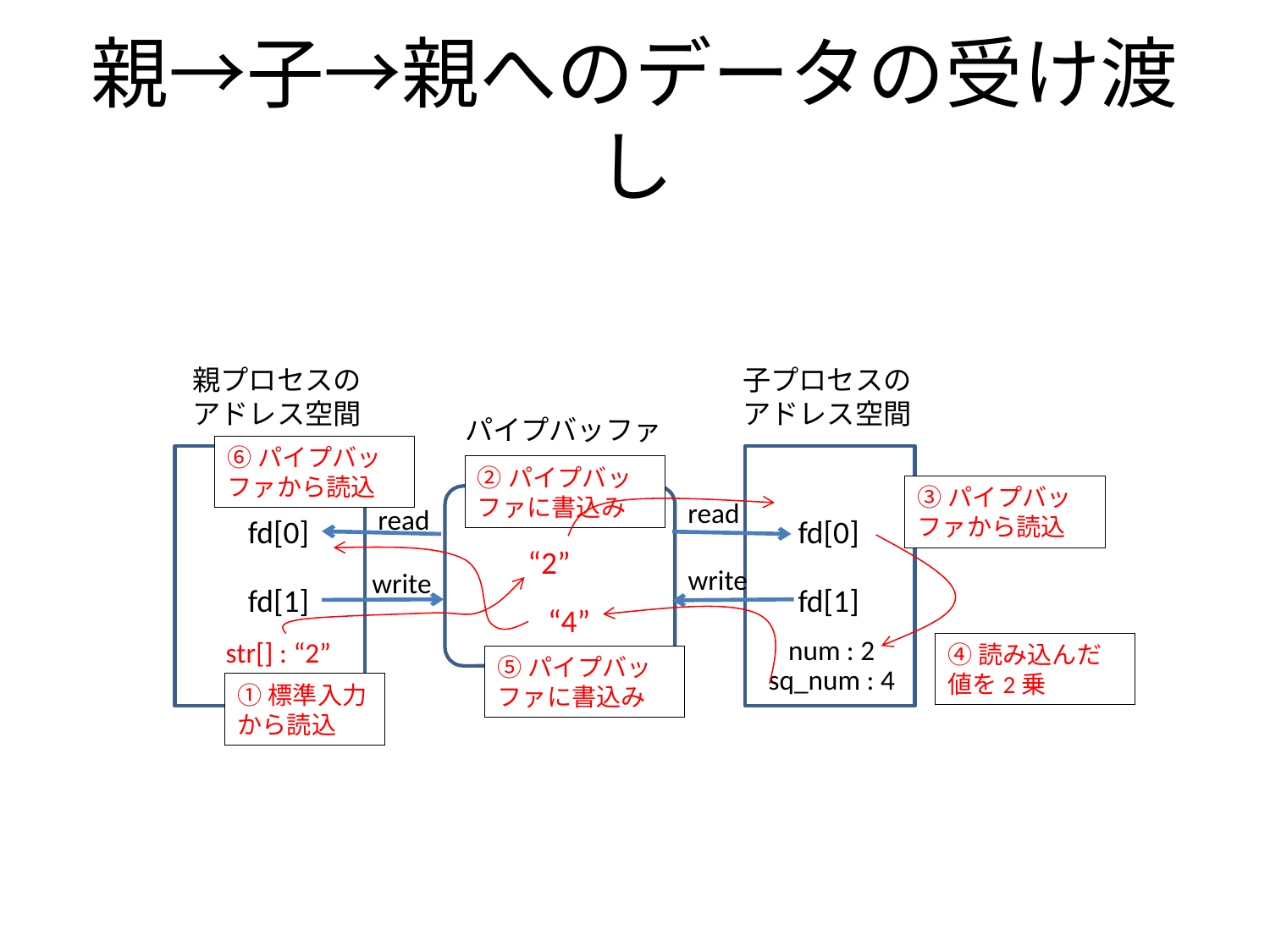

# 親→子→親へのデータの受け渡し

親プロセスの
アドレス空間
子プロセスの
アドレス空間
パイプバッファ
⑥パイプバッファから読込

②パイプバッファに書込み
③パイプバッファから読込

read

read
fd[0]
fd[0]

“2”

write
write
fd[1]
fd[1]

“4”

num : 2
str[] : “2”
④読み込んだ値を2乗
⑤パイプバッファに書込み
sq_num : 4
①標準入力から読込